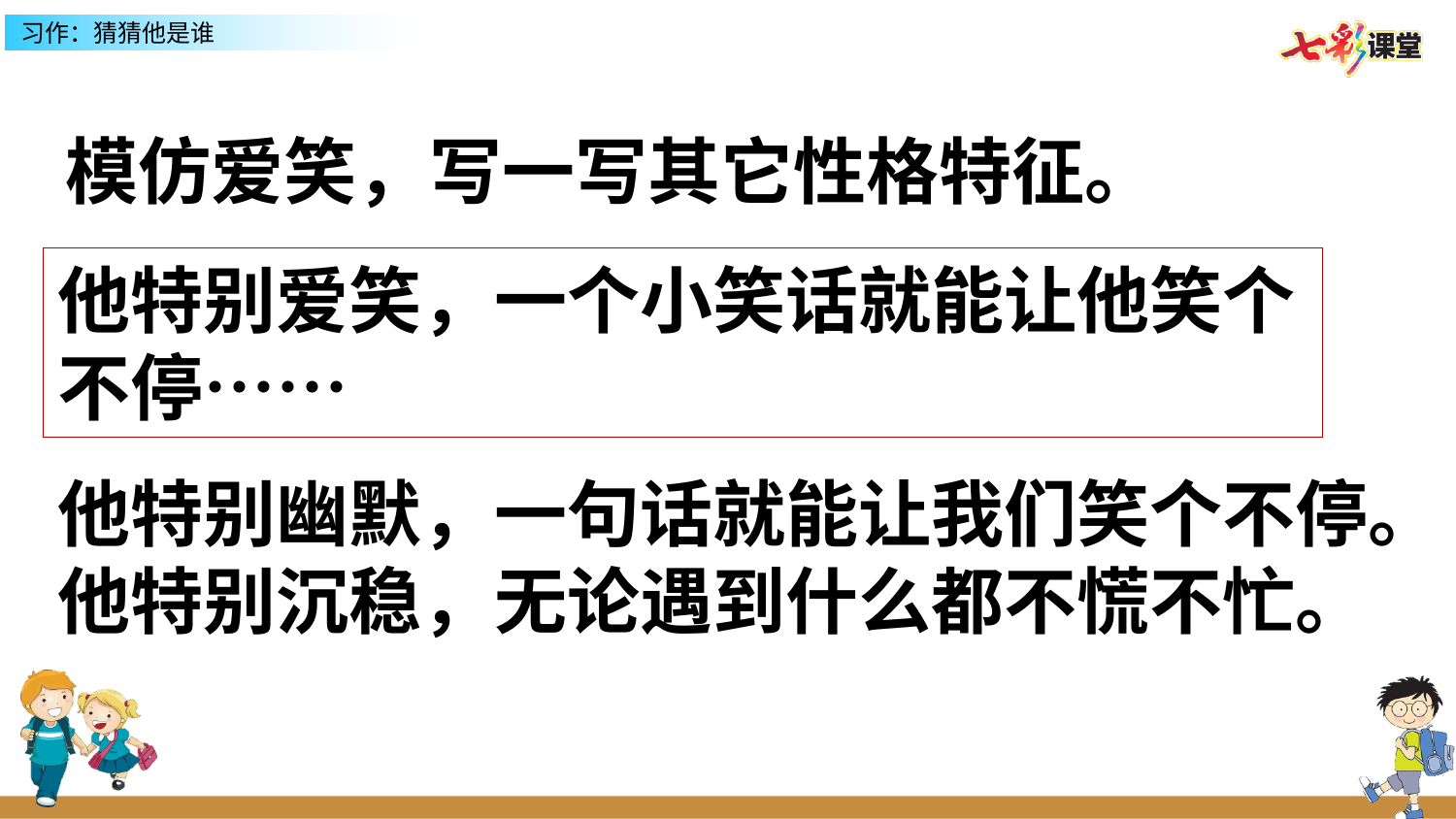

模仿爱笑，写一写其它性格特征。
他特别爱笑，一个小笑话就能让他笑个不停……
他特别幽默，一句话就能让我们笑个不停。
他特别沉稳，无论遇到什么都不慌不忙。